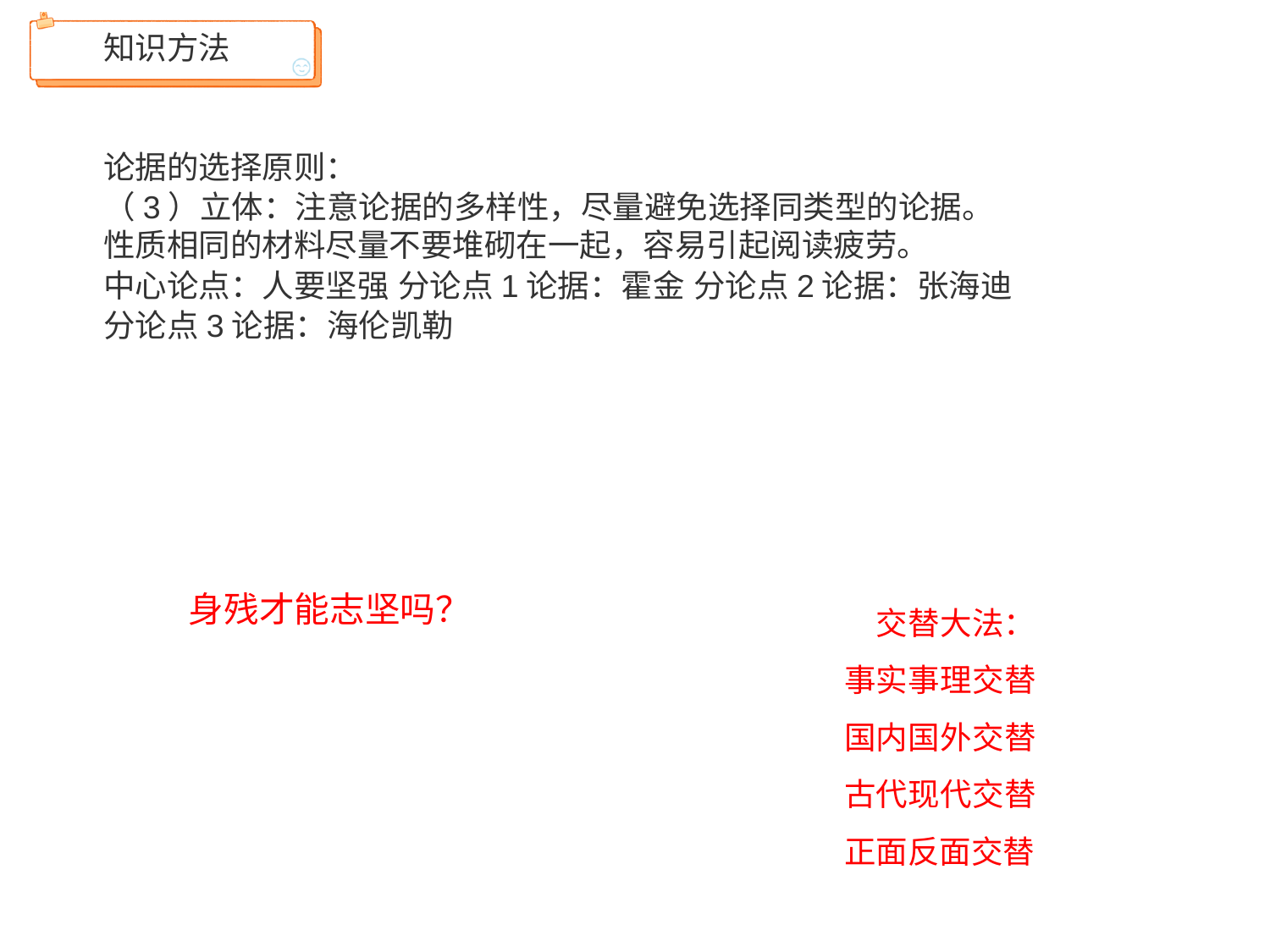

知识方法

论据的选择原则：
（3）立体：注意论据的多样性，尽量避免选择同类型的论据。 性质相同的材料尽量不要堆砌在一起，容易引起阅读疲劳。
中心论点：人要坚强 分论点1论据：霍金 分论点2论据：张海迪
分论点3论据：海伦凯勒
交替大法： 事实事理交替 国内国外交替 古代现代交替 正面反面交替
身残才能志坚吗？